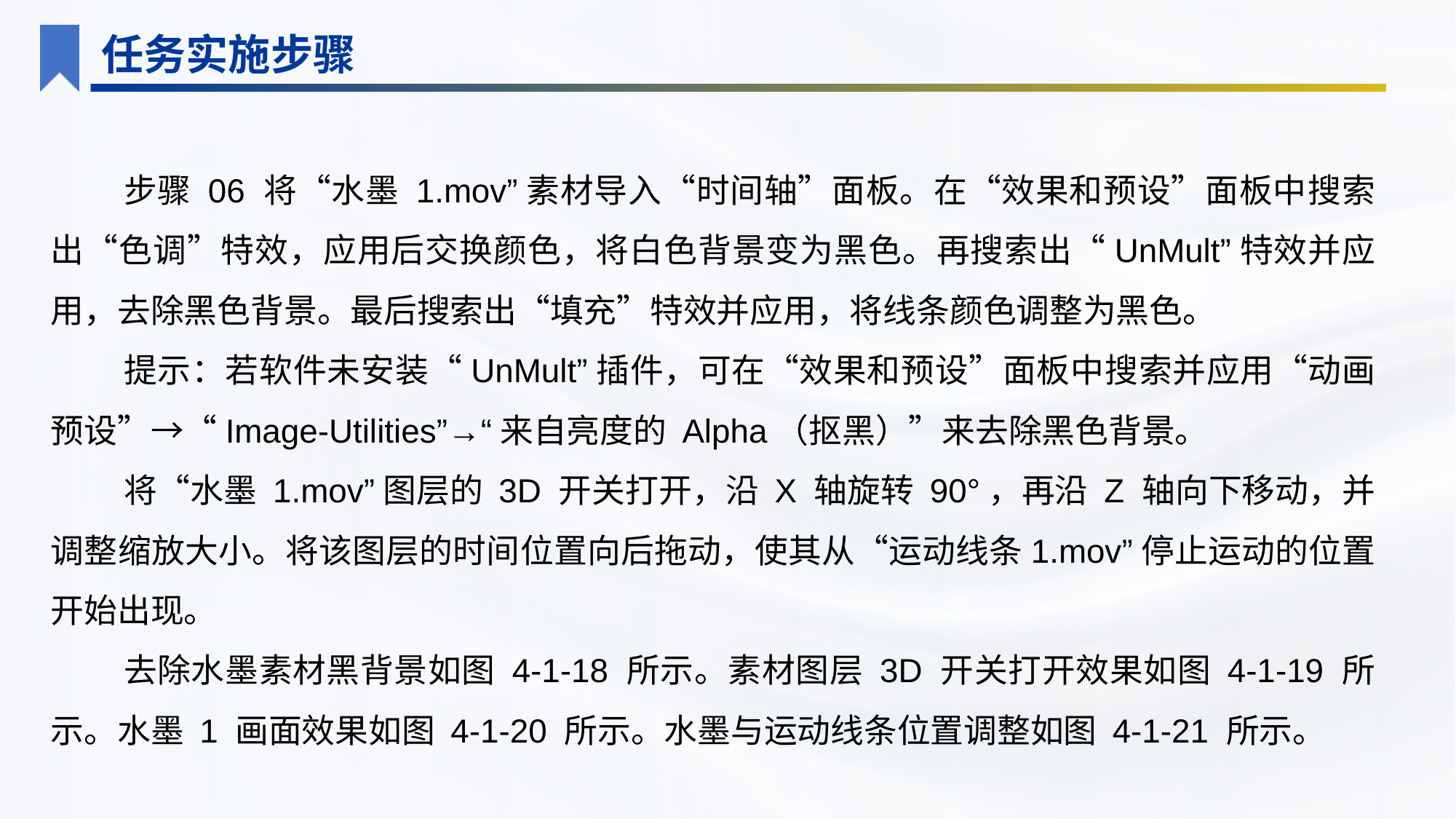

任务实施步骤
步骤 06 将“水墨 1.mov”素材导入“时间轴”面板。在“效果和预设”面板中搜索出“色调”特效，应用后交换颜色，将白色背景变为黑色。再搜索出“UnMult”特效并应用，去除黑色背景。最后搜索出“填充”特效并应用，将线条颜色调整为黑色。
提示：若软件未安装“UnMult”插件，可在“效果和预设”面板中搜索并应用“动画预设”→“Image-Utilities”→“来自亮度的 Alpha（抠黑）”来去除黑色背景。
将“水墨 1.mov”图层的 3D 开关打开，沿 X 轴旋转 90°，再沿 Z 轴向下移动，并调整缩放大小。将该图层的时间位置向后拖动，使其从“运动线条1.mov”停止运动的位置开始出现。
去除水墨素材黑背景如图 4-1-18 所示。素材图层 3D 开关打开效果如图 4-1-19 所示。水墨 1 画面效果如图 4-1-20 所示。水墨与运动线条位置调整如图 4-1-21 所示。